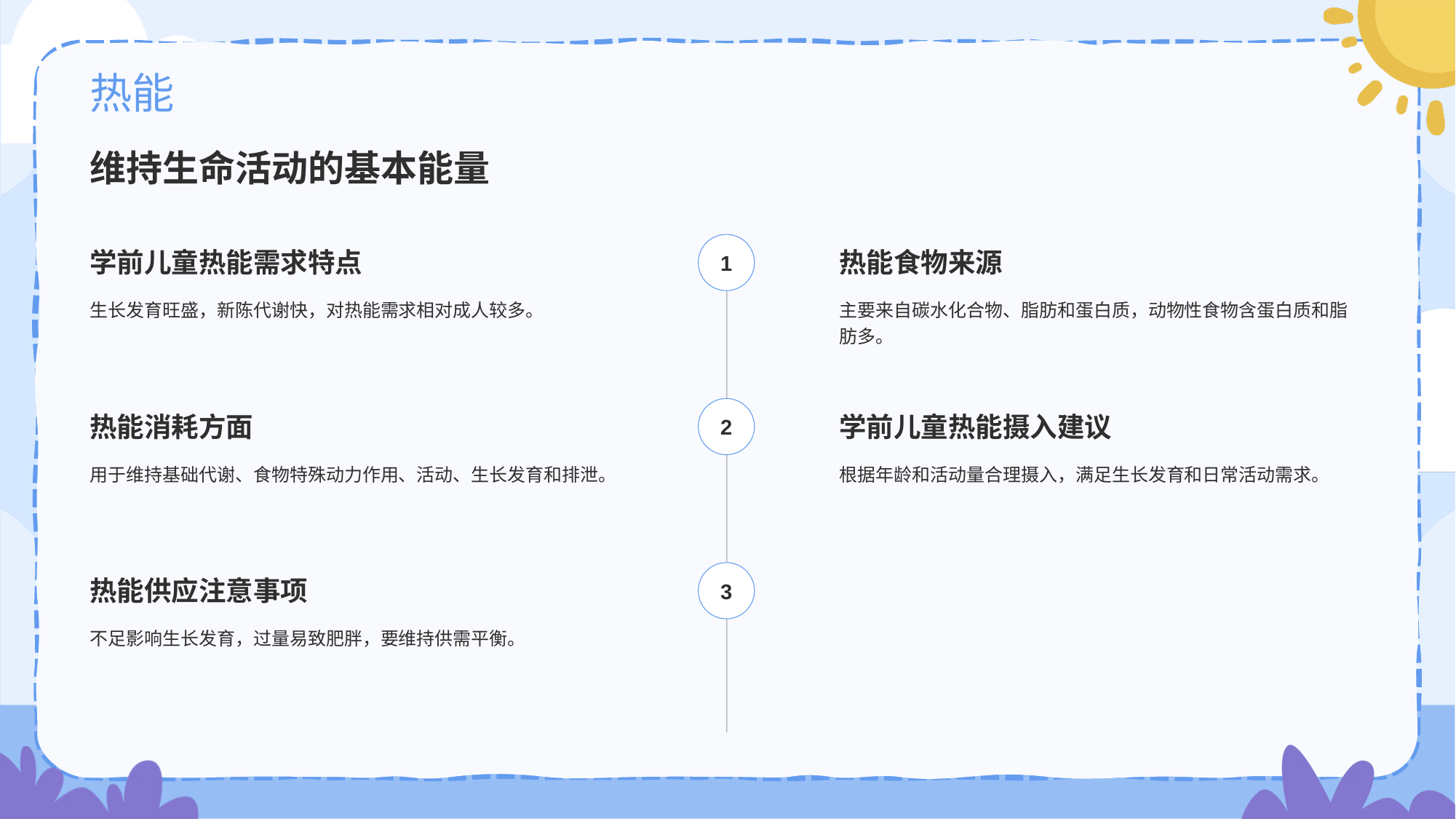

# 热能
维持生命活动的基本能量
1
学前儿童热能需求特点
生长发育旺盛，新陈代谢快，对热能需求相对成人较多。
热能食物来源
主要来自碳水化合物、脂肪和蛋白质，动物性食物含蛋白质和脂肪多。
2
热能消耗方面
用于维持基础代谢、食物特殊动力作用、活动、生长发育和排泄。
学前儿童热能摄入建议
根据年龄和活动量合理摄入，满足生长发育和日常活动需求。
3
热能供应注意事项
不足影响生长发育，过量易致肥胖，要维持供需平衡。